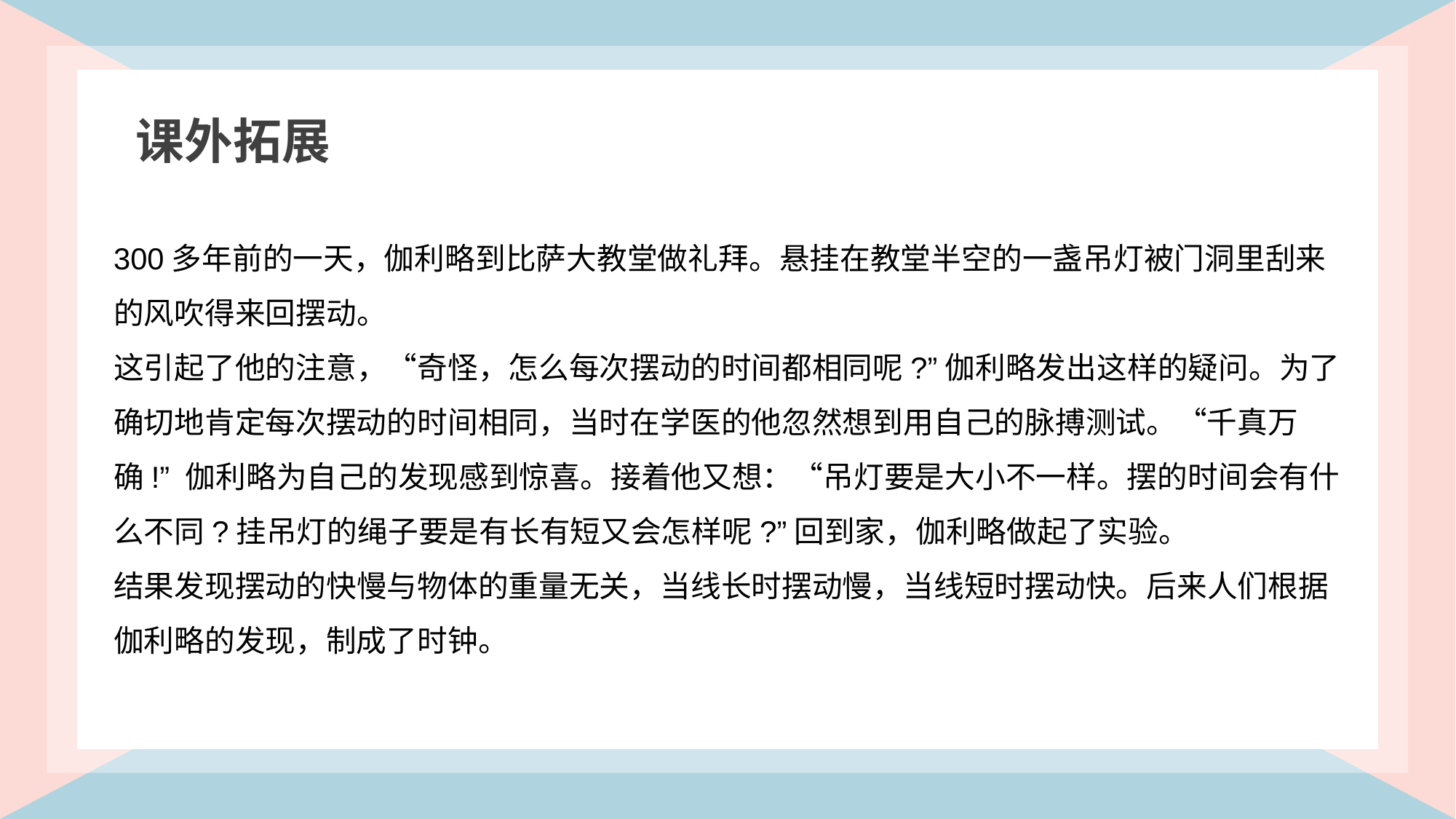

课外拓展
300多年前的一天，伽利略到比萨大教堂做礼拜。悬挂在教堂半空的一盏吊灯被门洞里刮来的风吹得来回摆动。
这引起了他的注意，“奇怪，怎么每次摆动的时间都相同呢?”伽利略发出这样的疑问。为了确切地肯定每次摆动的时间相同，当时在学医的他忽然想到用自己的脉搏测试。“千真万确!” 伽利略为自己的发现感到惊喜。接着他又想：“吊灯要是大小不一样。摆的时间会有什么不同?挂吊灯的绳子要是有长有短又会怎样呢?”回到家，伽利略做起了实验。
结果发现摆动的快慢与物体的重量无关，当线长时摆动慢，当线短时摆动快。后来人们根据伽利略的发现，制成了时钟。